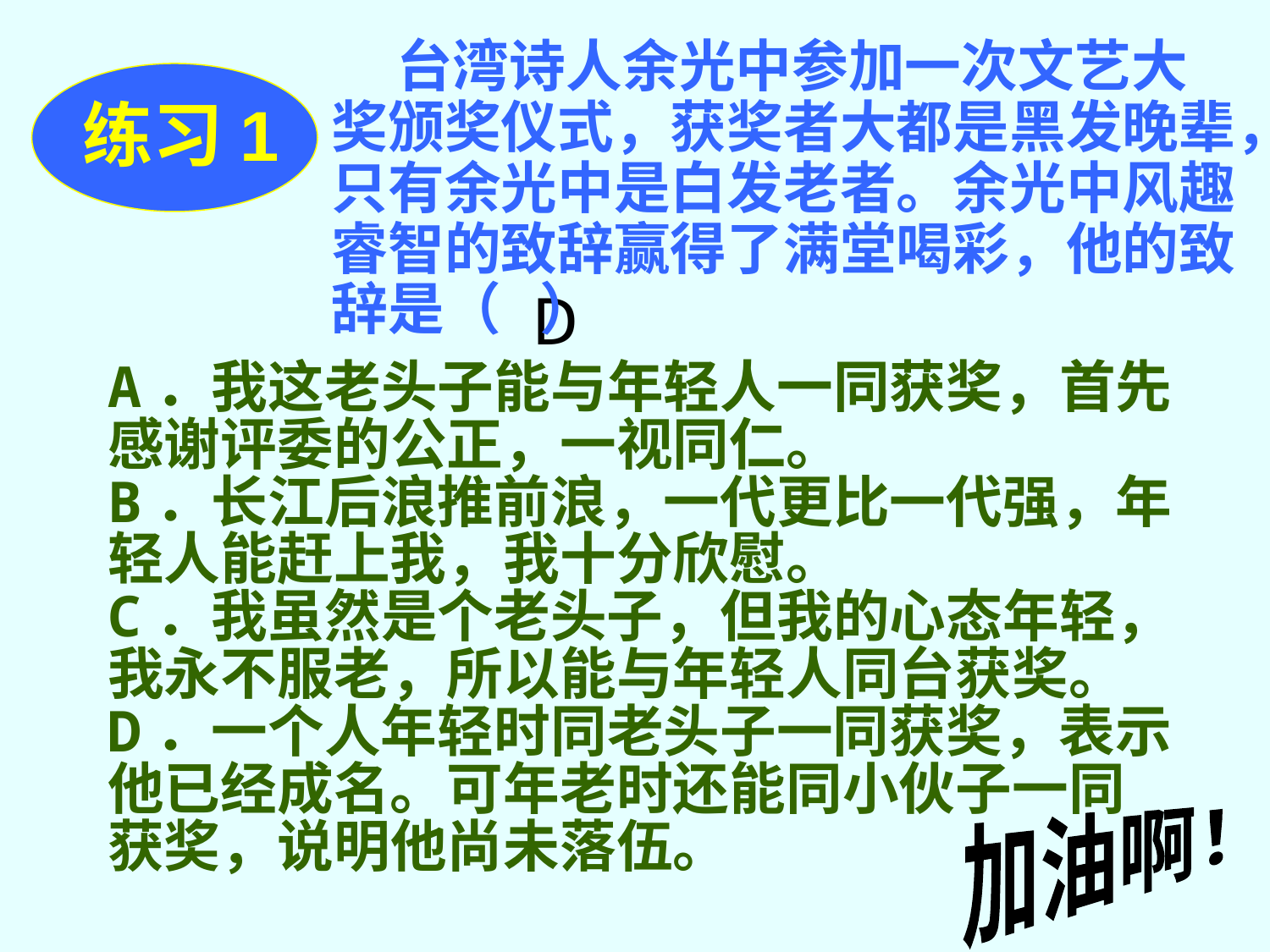

台湾诗人余光中参加一次文艺大
奖颁奖仪式，获奖者大都是黑发晚辈，
只有余光中是白发老者。余光中风趣
睿智的致辞赢得了满堂喝彩，他的致
辞是（   ）

练习1

D
A．我这老头子能与年轻人一同获奖，首先感谢评委的公正，一视同仁。
B．长江后浪推前浪，一代更比一代强，年轻人能赶上我，我十分欣慰。
C．我虽然是个老头子，但我的心态年轻，我永不服老，所以能与年轻人同台获奖。
D．一个人年轻时同老头子一同获奖，表示他已经成名。可年老时还能同小伙子一同获奖，说明他尚未落伍。
加油啊！